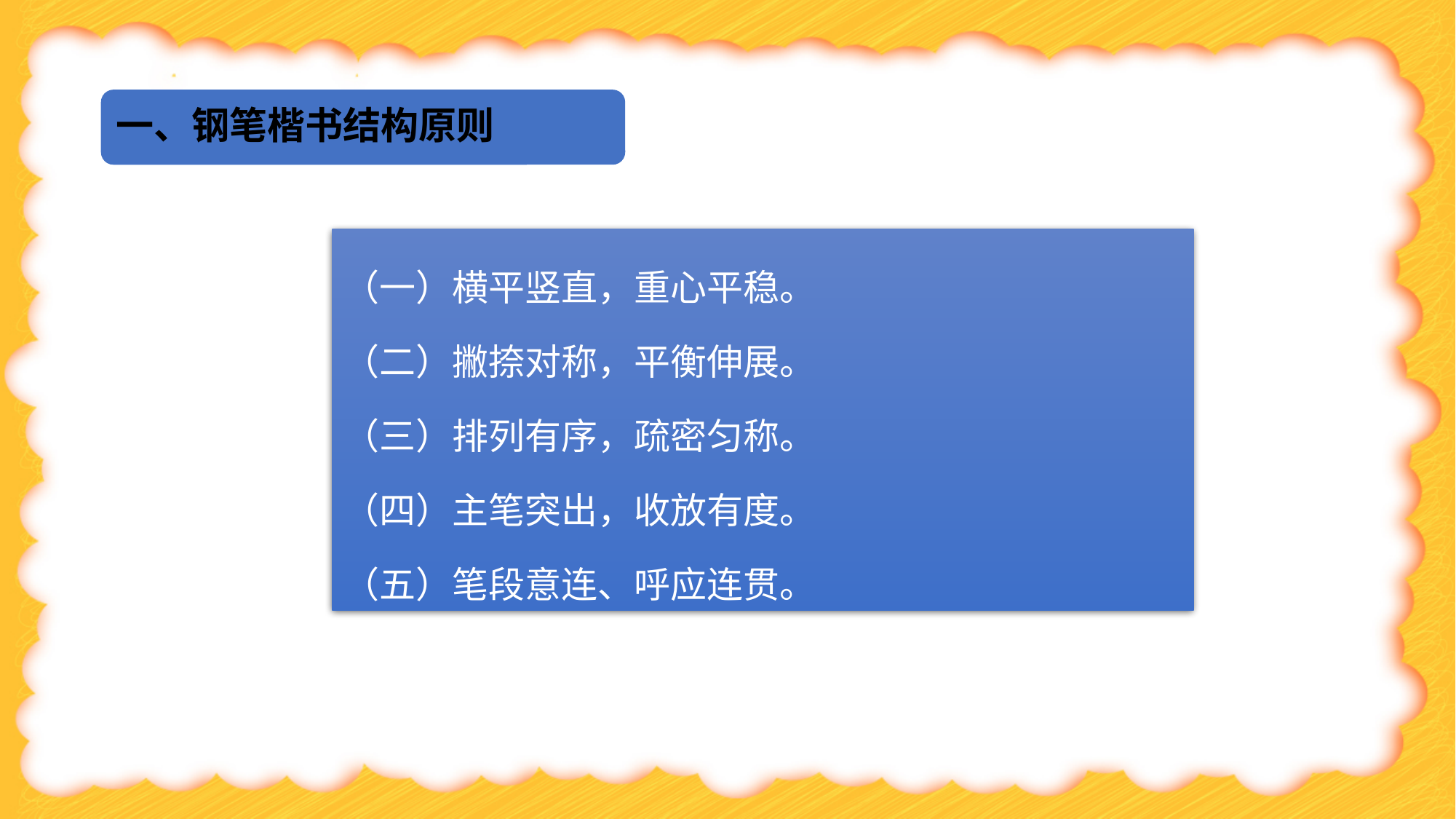

一、钢笔楷书结构原则
（一）横平竖直，重心平稳。
（二）撇捺对称，平衡伸展。
（三）排列有序，疏密匀称。
（四）主笔突出，收放有度。
（五）笔段意连、呼应连贯。